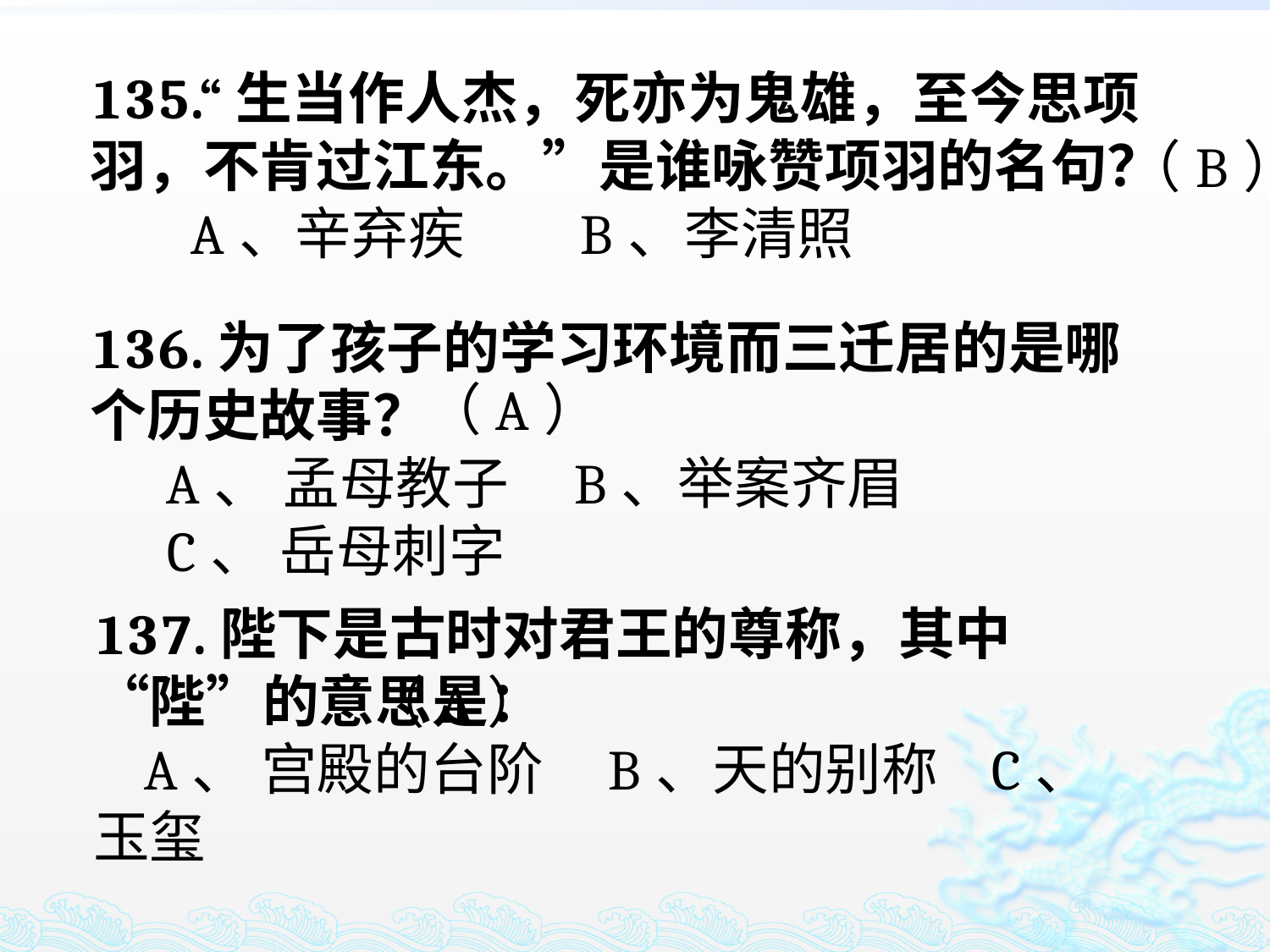

135.“生当作人杰，死亦为鬼雄，至今思项羽，不肯过江东。”是谁咏赞项羽的名句？
        A、辛弃疾        B、李清照
（B）
136.为了孩子的学习环境而三迁居的是哪个历史故事？
      A、 孟母教子    B、举案齐眉
      C、 岳母刺字
（A）
137.陛下是古时对君王的尊称，其中“陛”的意思是：
    A、 宫殿的台阶    B、天的别称   C、玉玺
（A）